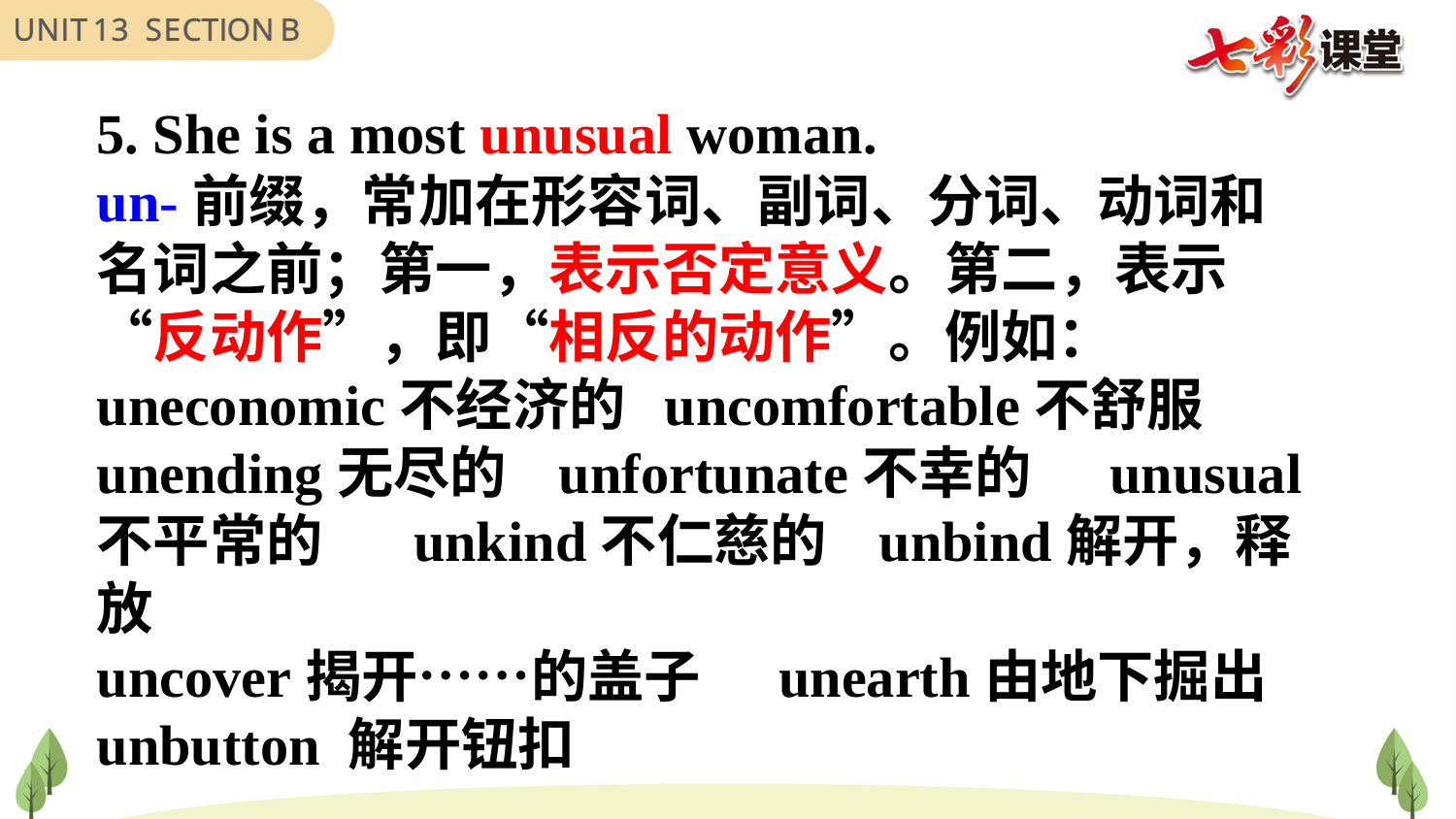

5. She is a most unusual woman.
un-前缀，常加在形容词、副词、分词、动词和名词之前；第一，表示否定意义。第二，表示“反动作”，即“相反的动作”。例如：
uneconomic不经济的  uncomfortable不舒服
unending无尽的   unfortunate不幸的     unusual
不平常的      unkind不仁慈的   unbind解开，释放
uncover揭开……的盖子     unearth由地下掘出
unbutton 解开钮扣